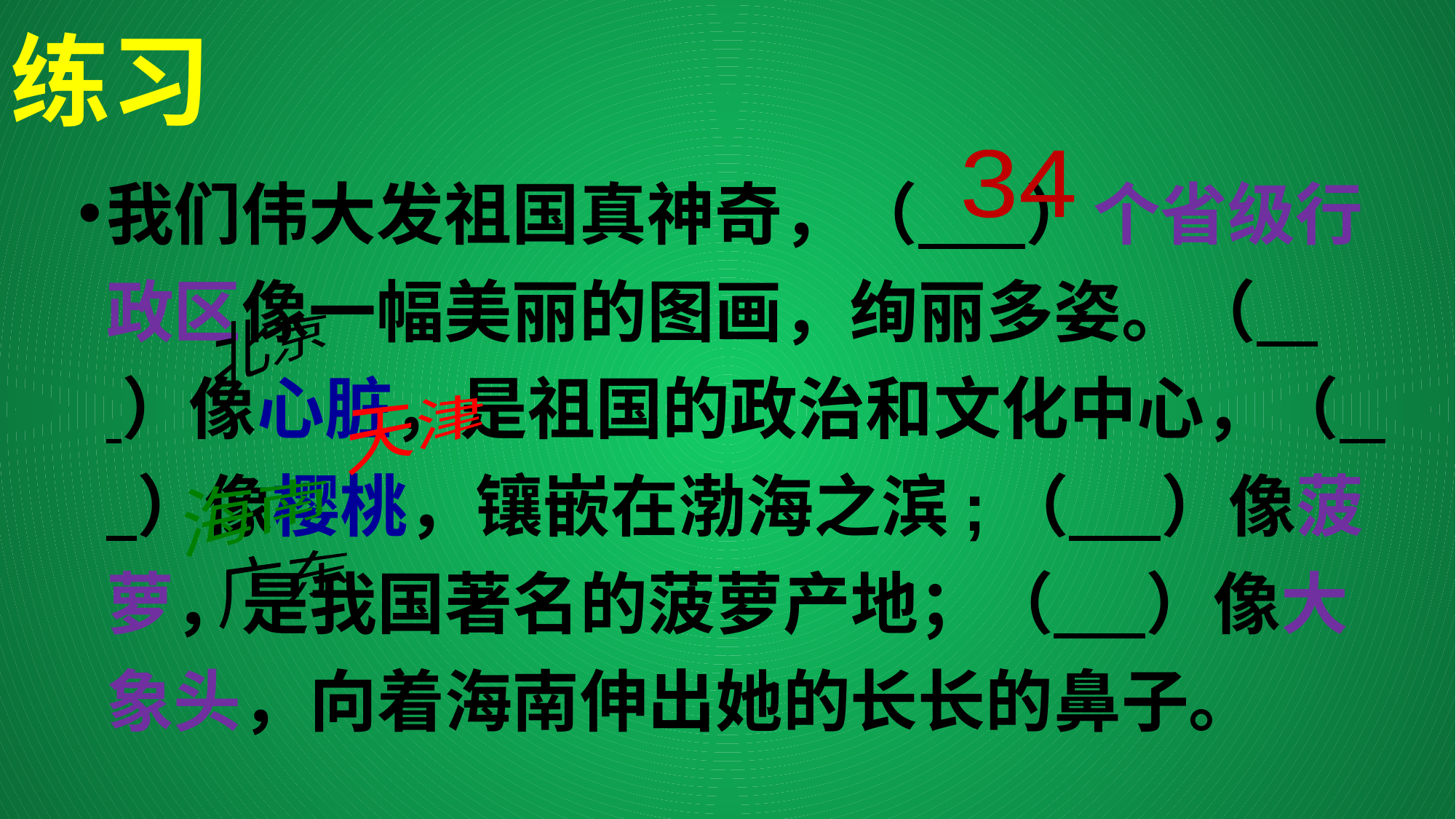

# 练习
我们伟大发祖国真神奇，（       ）个省级行政区像一幅美丽的图画，绚丽多姿。（      ）像心脏，是祖国的政治和文化中心，（      ）像樱桃，镶嵌在渤海之滨;（      ）像菠萝，是我国著名的菠萝产地；（      ）像大象头，向着海南伸出她的长长的鼻子。

34
北京
天津
海南
广东